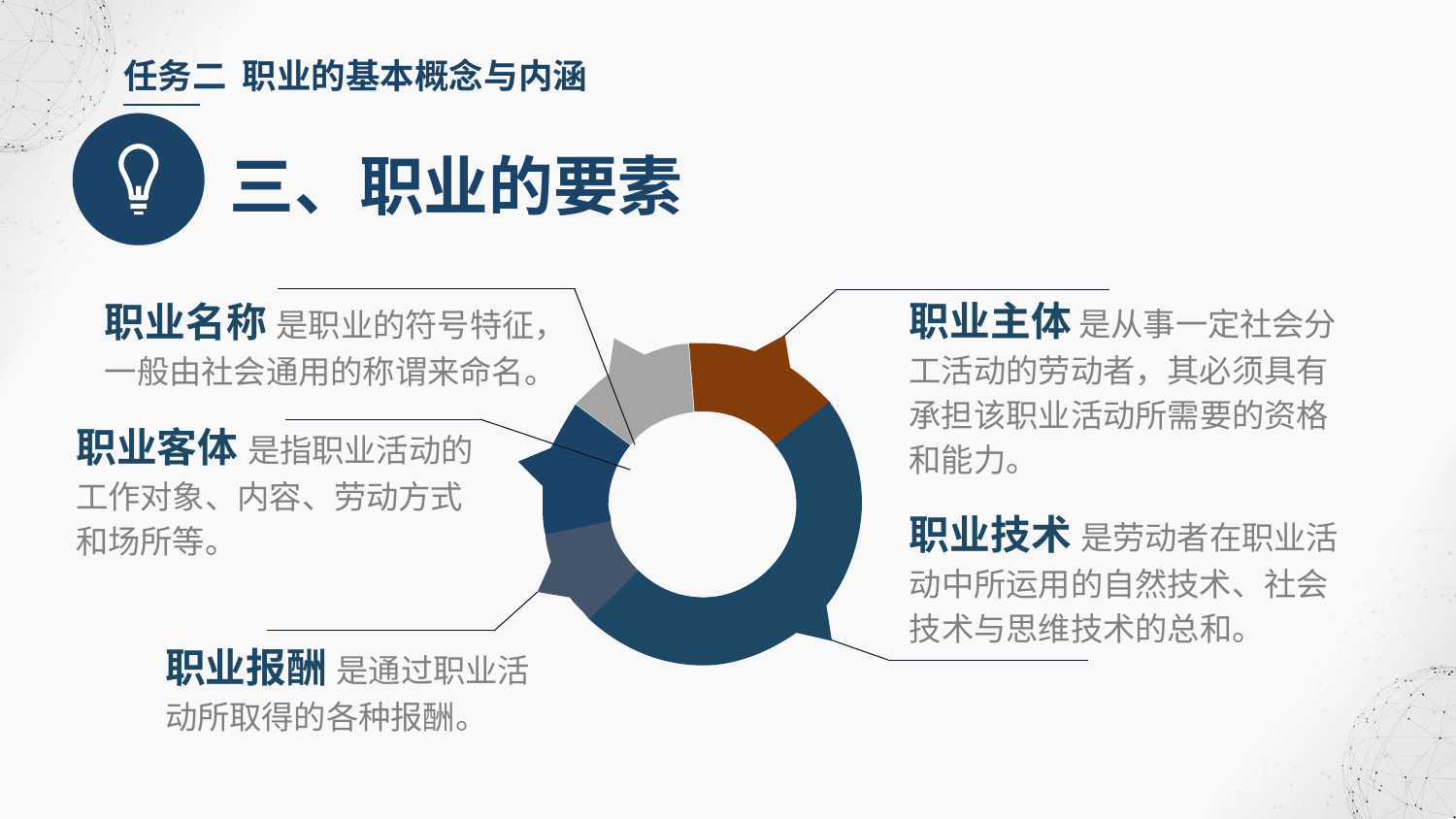

任务二  职业的基本概念与内涵

三、职业的要素
职业主体 是从事一定社会分工活动的劳动者，其必须具有承担该职业活动所需要的资格和能力。
职业名称 是职业的符号特征，一般由社会通用的称谓来命名。

职业客体 是指职业活动的工作对象、内容、劳动方式和场所等。
职业技术 是劳动者在职业活动中所运用的自然技术、社会技术与思维技术的总和。

职业报酬 是通过职业活动所取得的各种报酬。